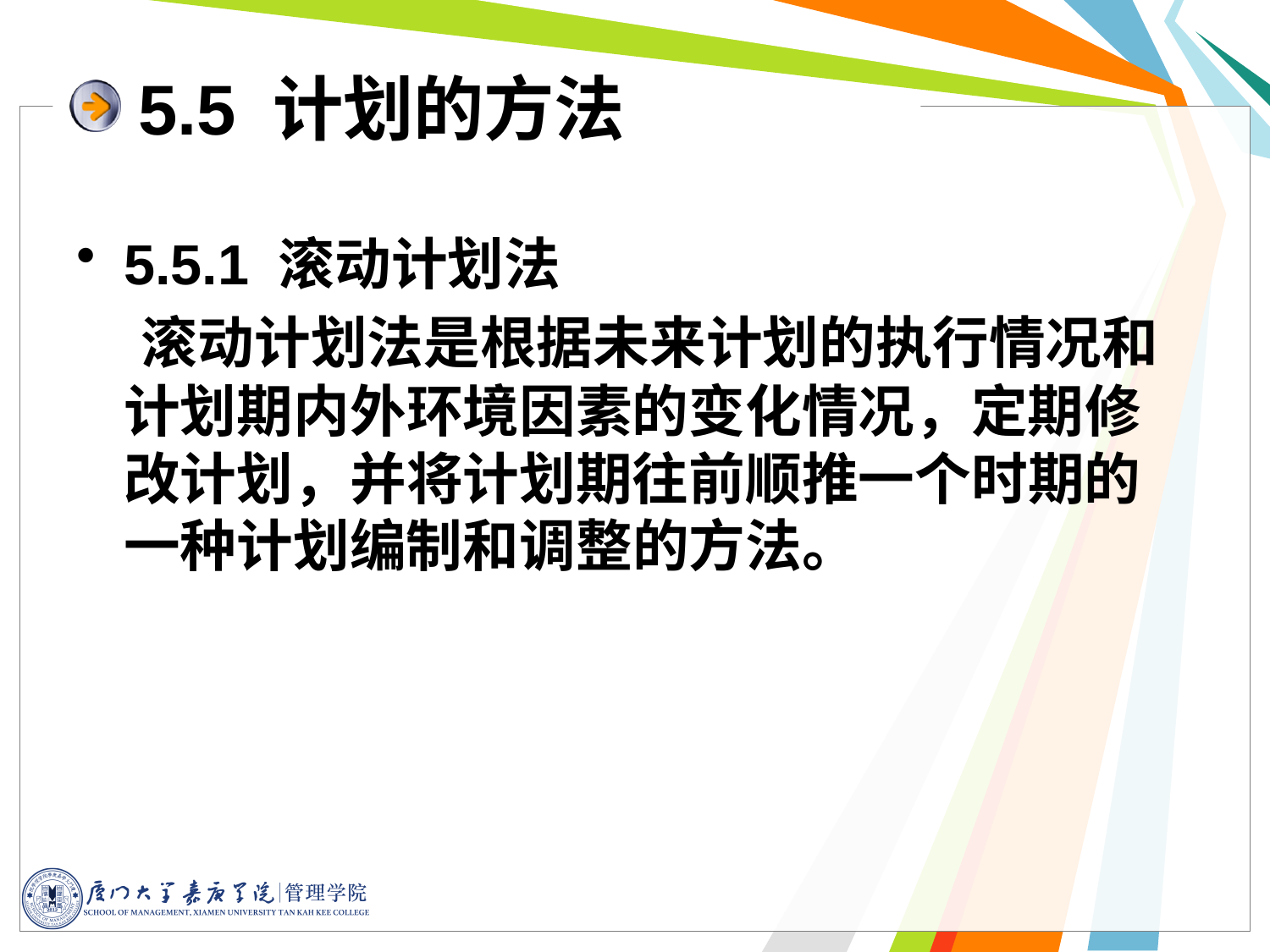

5.5 计划的方法
5.5.1 滚动计划法
    滚动计划法是根据未来计划的执行情况和计划期内外环境因素的变化情况，定期修改计划，并将计划期往前顺推一个时期的一种计划编制和调整的方法。